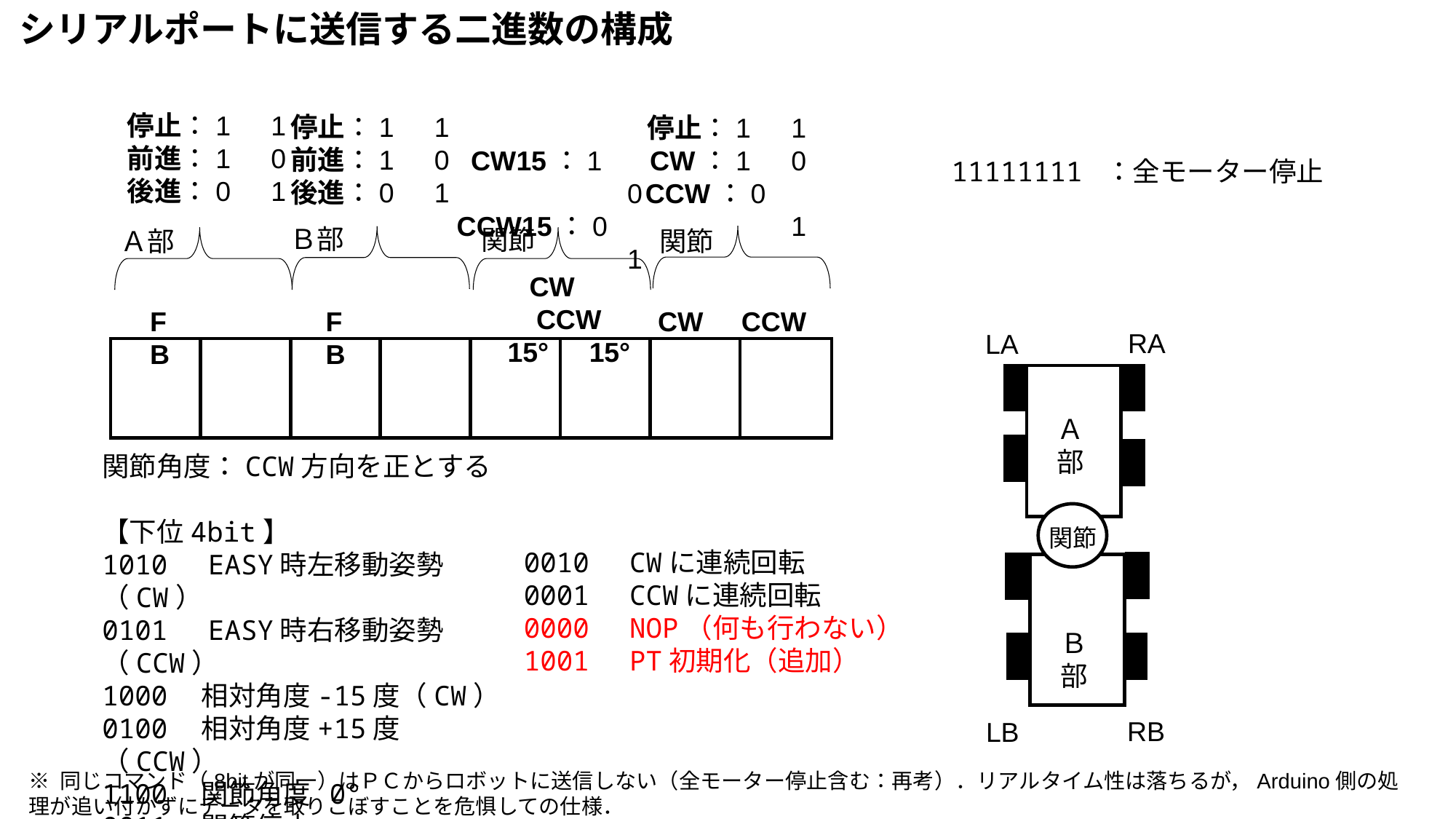

シリアルポートに送信する二進数の構成
停止：1　1
前進：1　0
後進：0　1
停止：1　1
前進：1　0
後進：0　1

Ｂ部
F  　　B
F  　　B
Ａ部
停止：1　1
CW：1　0
CCW：0　1
CW15：1　0
CCW15：0　1

関節
関節
CW　 CCW
15°　15°

CW     CCW
11111111 ：全モーター停止
RA
LA

Ａ部

関節

Ｂ部

RB
LB
関節角度：CCW方向を正とする

【下位4bit】
1010　EASY時左移動姿勢（CW）
0101　EASY時右移動姿勢（CCW）
1000　相対角度-15度（CW）
0100　相対角度+15度（CCW）
1100　関節角度  0°
0011　関節停止
0010　CWに連続回転
0001　CCWに連続回転
0000　NOP（何も行わない）
1001　PT初期化（追加）
※ 同じコマンド（8bitが同一）はＰＣからロボットに送信しない（全モーター停止含む：再考）．リアルタイム性は落ちるが，Arduino側の処理が追い付かずにデータを取りこぼすことを危惧しての仕様．